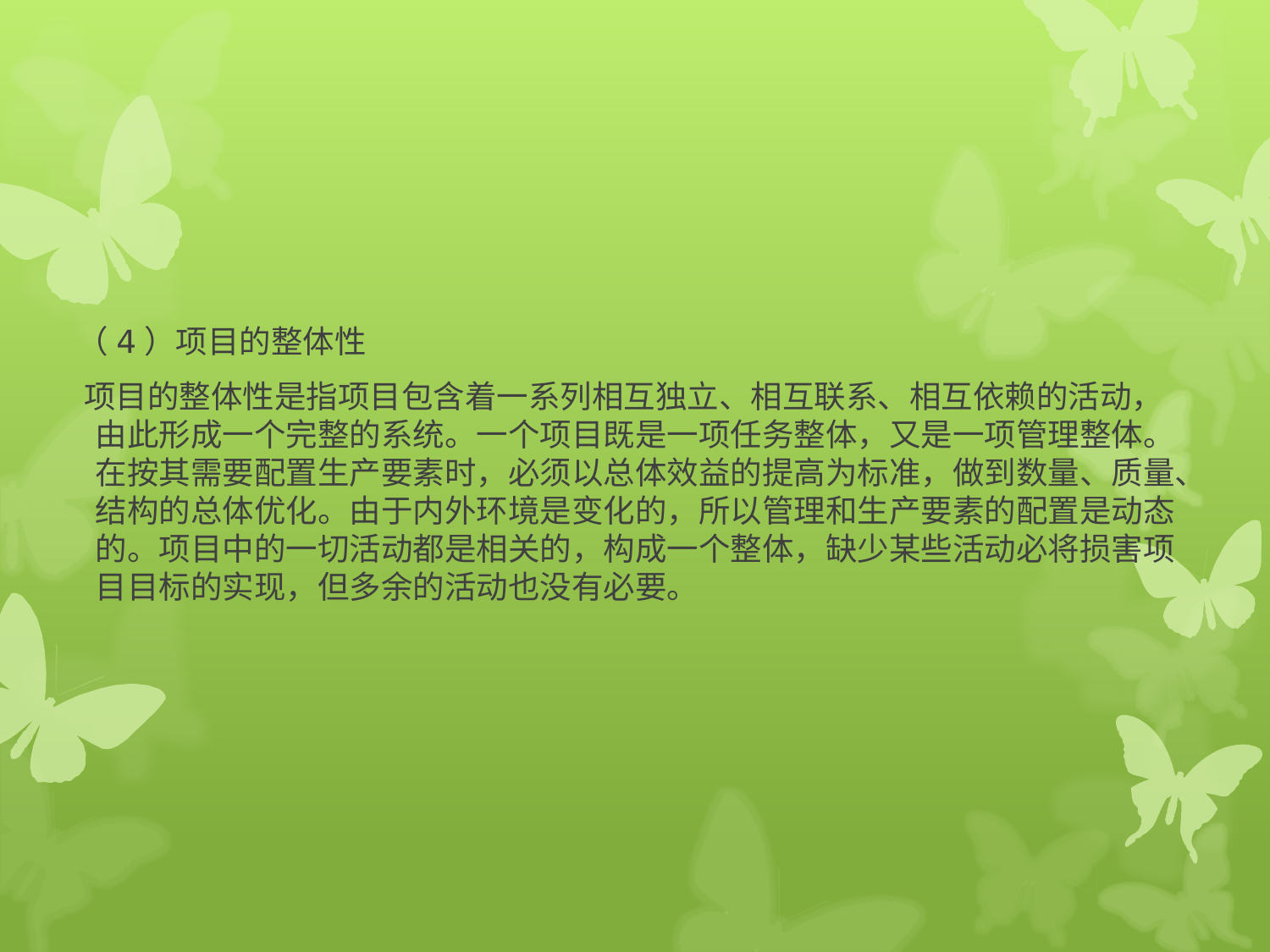

（4）项目的整体性
    项目的整体性是指项目包含着一系列相互独立、相互联系、相互依赖的活动，由此形成一个完整的系统。一个项目既是一项任务整体，又是一项管理整体。在按其需要配置生产要素时，必须以总体效益的提高为标准，做到数量、质量、结构的总体优化。由于内外环境是变化的，所以管理和生产要素的配置是动态的。项目中的一切活动都是相关的，构成一个整体，缺少某些活动必将损害项目目标的实现，但多余的活动也没有必要。